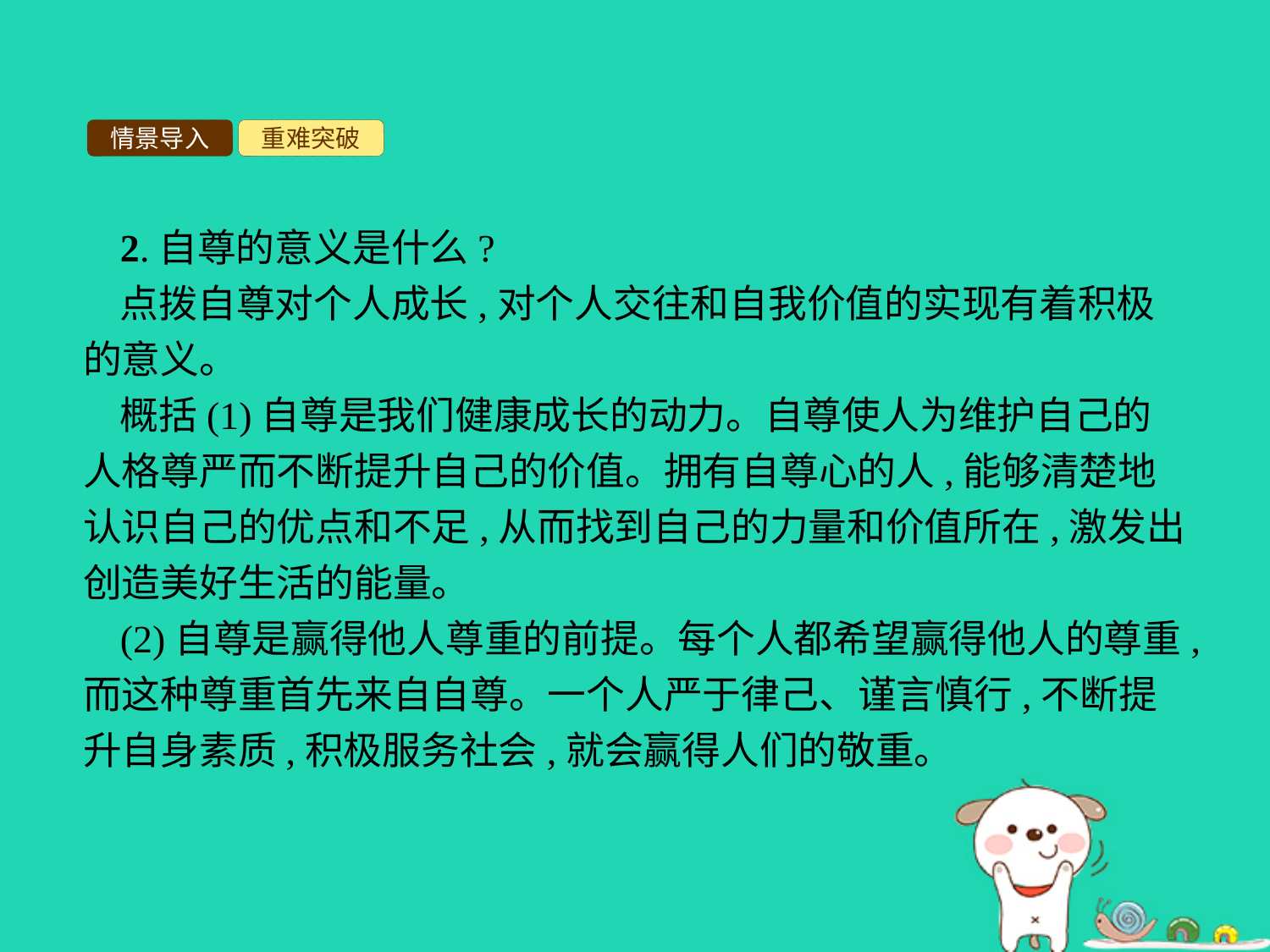

情景导入
重难突破
2.自尊的意义是什么?
点拨自尊对个人成长,对个人交往和自我价值的实现有着积极的意义。
概括(1)自尊是我们健康成长的动力。自尊使人为维护自己的人格尊严而不断提升自己的价值。拥有自尊心的人,能够清楚地认识自己的优点和不足,从而找到自己的力量和价值所在,激发出创造美好生活的能量。
(2)自尊是赢得他人尊重的前提。每个人都希望赢得他人的尊重,而这种尊重首先来自自尊。一个人严于律己、谨言慎行,不断提升自身素质,积极服务社会,就会赢得人们的敬重。